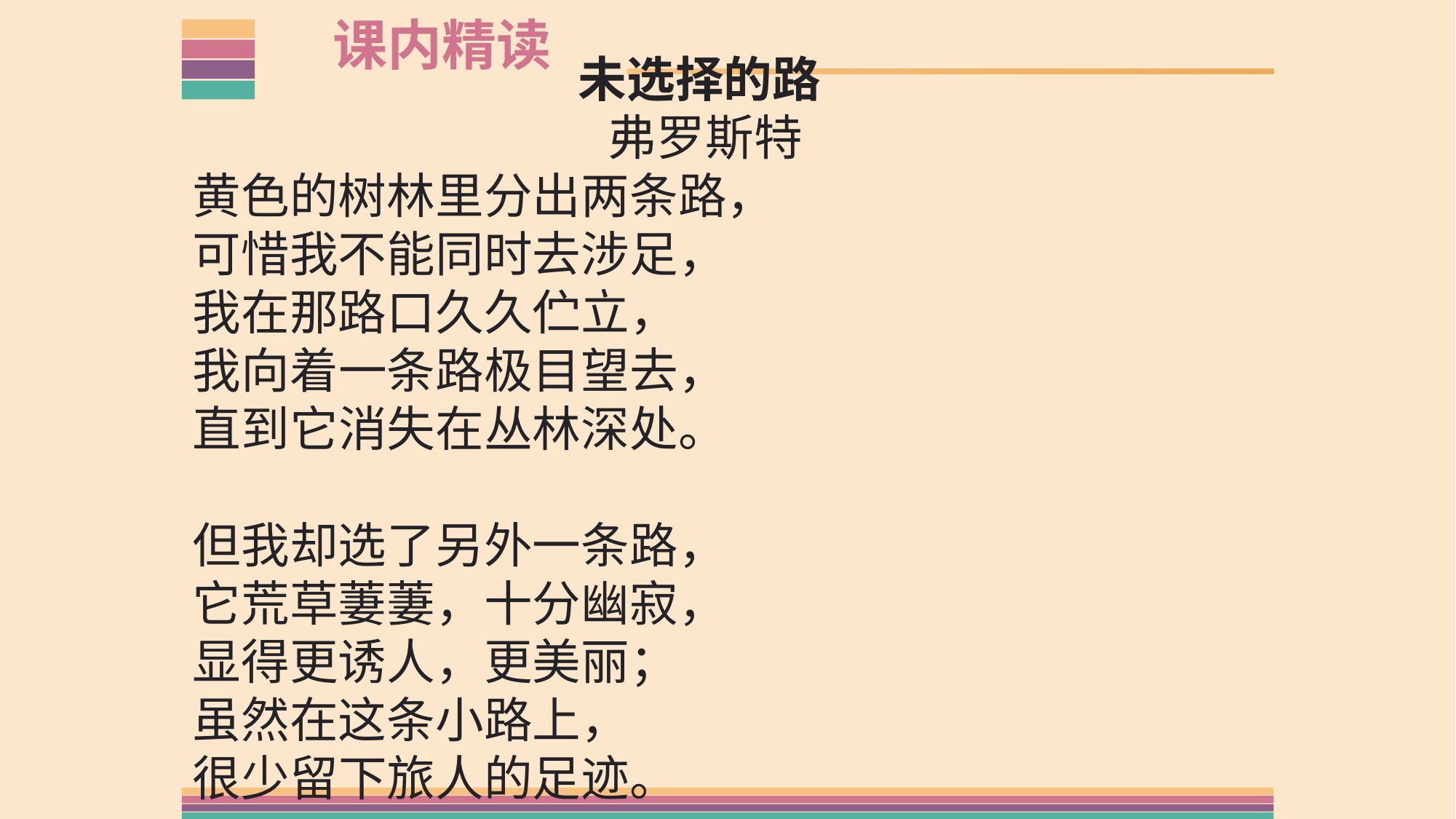

课内精读

未选择的路
弗罗斯特
黄色的树林里分出两条路，
可惜我不能同时去涉足，
我在那路口久久伫立，
我向着一条路极目望去，
直到它消失在丛林深处。

但我却选了另外一条路，
它荒草萋萋，十分幽寂，
显得更诱人，更美丽；
虽然在这条小路上，
很少留下旅人的足迹。